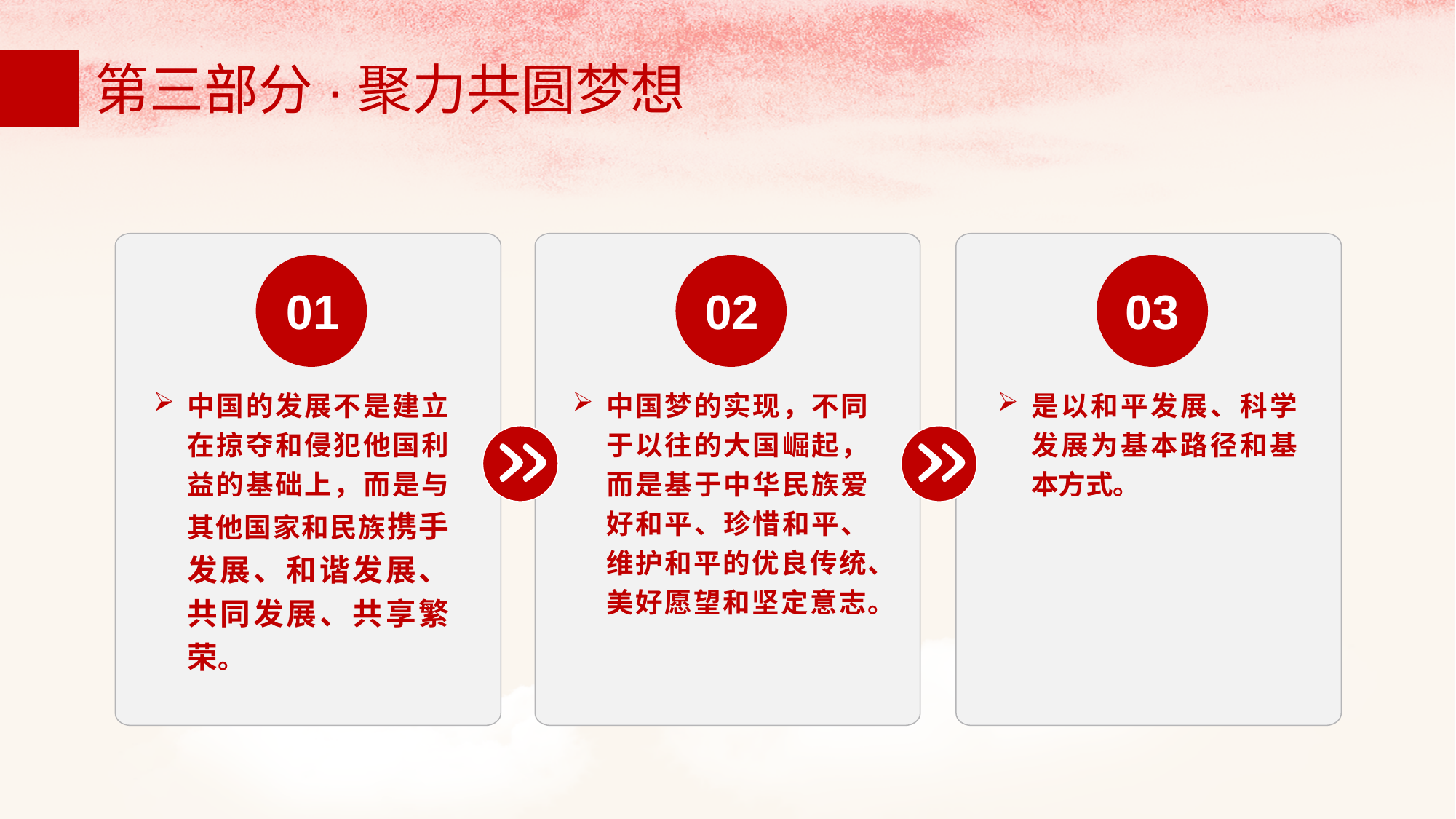

第三部分·聚力共圆梦想

01

02

03
中国的发展不是建立在掠夺和侵犯他国利益的基础上，而是与其他国家和民族携手发展、和谐发展、共同发展、共享繁荣。
中国梦的实现，不同于以往的大国崛起，而是基于中华民族爱好和平、珍惜和平、维护和平的优良传统、美好愿望和坚定意志。
是以和平发展、科学发展为基本路径和基本方式。